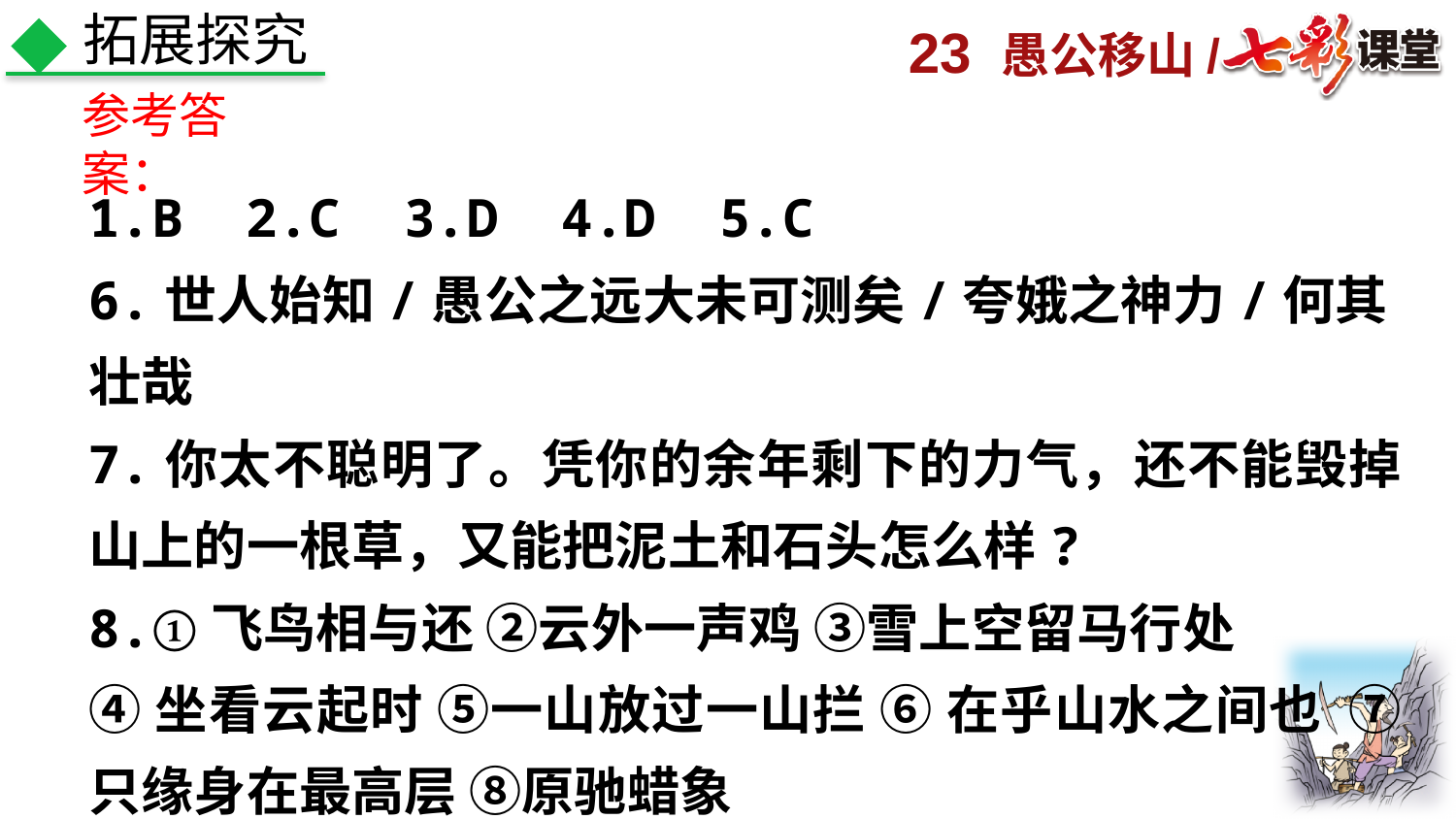

拓展探究

参考答案：
1.B  2.C  3.D  4.D  5.C
6.世人始知/愚公之远大未可测矣/夸娥之神力/何其壮哉
7.你太不聪明了。凭你的余年剩下的力气，还不能毁掉山上的一根草，又能把泥土和石头怎么样?
8.①飞鸟相与还 ②云外一声鸡 ③雪上空留马行处
④坐看云起时 ⑤一山放过一山拦 ⑥ 在乎山水之间也  ⑦只缘身在最高层 ⑧原驰蜡象